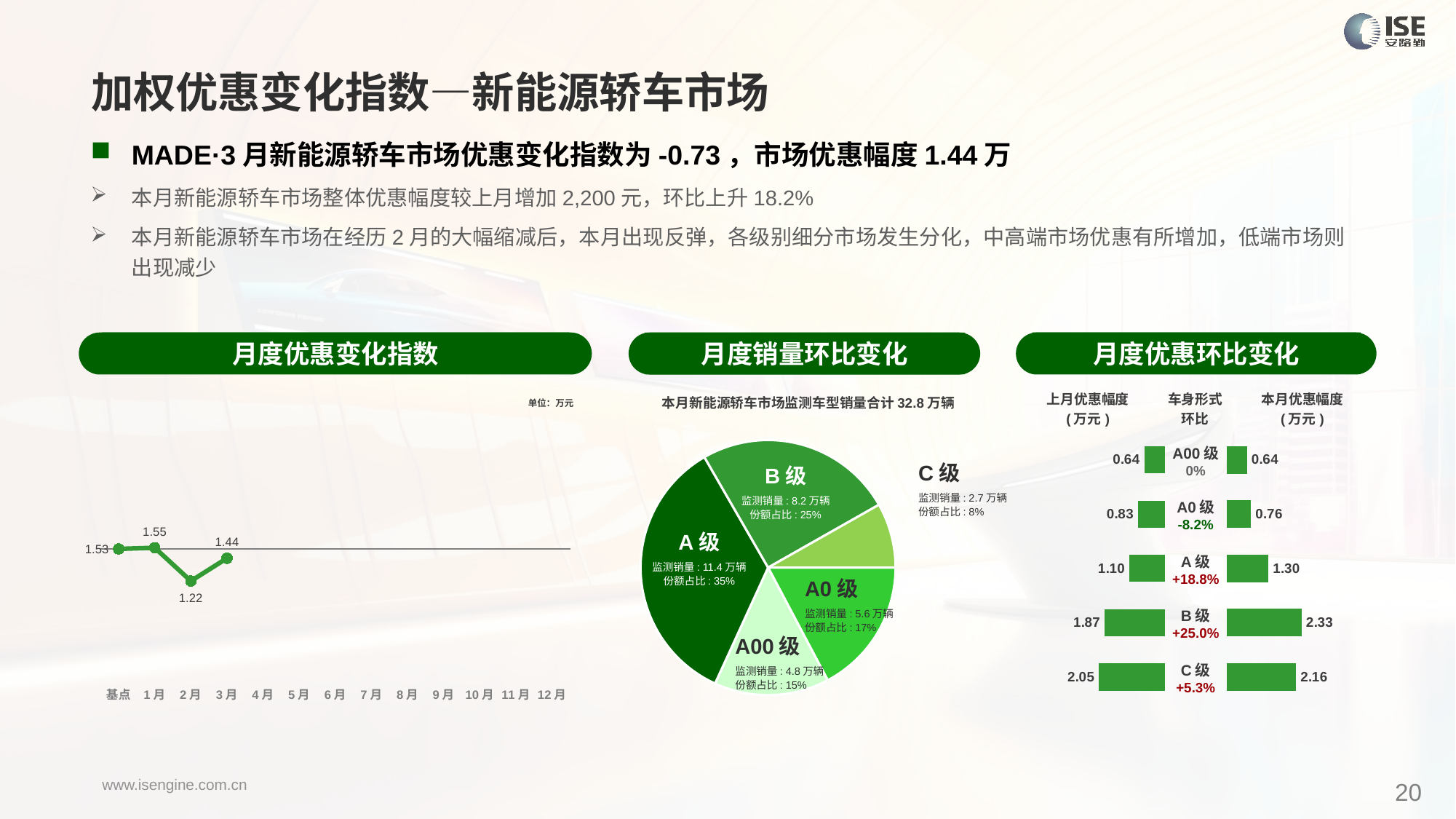

加权优惠变化指数—新能源轿车市场
MADE·3月新能源轿车市场优惠变化指数为-0.73，市场优惠幅度1.44万
本月新能源轿车市场整体优惠幅度较上月增加2,200元，环比上升18.2%
本月新能源轿车市场在经历2月的大幅缩减后，本月出现反弹，各级别细分市场发生分化，中高端市场优惠有所增加，低端市场则出现减少
月度优惠变化指数

月度优惠环比变化

月度销量环比变化

### Chart

| Category | Y2024 |
|---|---|
| 基点 | 0.0 |
| 1月 | 0.09 |
| 2月 | -2.51 |
| 3月 | -0.73 |
| 4月 | None |
| 5月 | None |
| 6月 | None |
| 7月 | None |
| 8月 | None |
| 9月 | None |
| 10月 | None |
| 11月 | None |
| 12月 | None |
本月新能源轿车市场监测车型销量合计32.8万辆
| 上月优惠幅度 (万元) | 车身形式 环比 | 本月优惠幅度 (万元) |
| --- | --- | --- |
单位：万元

### Chart

| Category | 细分市场 |
|---|---|
| A0级 | 56518.0 |
| A00 | 47813.0 |
| A级 | 114215.0 |
| B级 | 82348.0 |
| C级 | 26888.0 |
| A00级 0% |
| --- |
| A0级 -8.2% |
| A级 +18.8% |
| B级 +25.0% |
| C级 +5.3% |

### Chart

| Category | 成交均价 |
|---|---|
| A00 | 0.64 |
| A0 | 0.83 |
| A | 1.1 |
| B | 1.87 |
| C | 2.05 |

### Chart

| Category | 金额 |
|---|---|
| A00 | 0.637890115658923 |
| A0 | 0.7625690930323141 |
| A | 1.3045653149458842 |
| B | 2.334194445523891 |
| C | 2.1618904343945715 |
C级
监测销量: 2.7万辆
份额占比: 8%
B级
监测销量: 8.2万辆
份额占比: 25%
A级
监测销量: 11.4万辆
份额占比: 35%
A0级
监测销量: 5.6万辆
份额占比: 17%
A00级
监测销量: 4.8万辆
份额占比: 15%
20